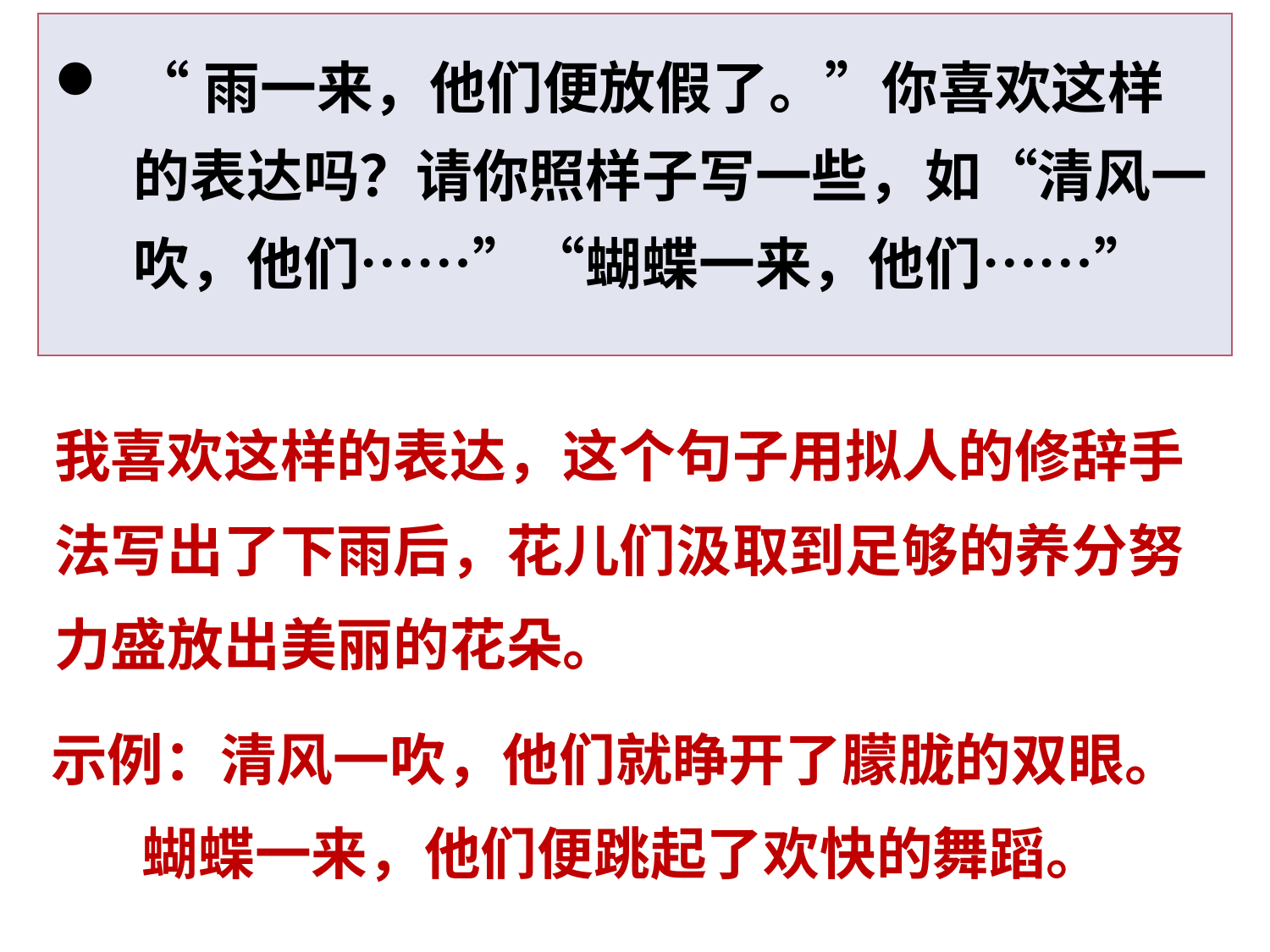

“雨一来，他们便放假了。”你喜欢这样的表达吗？请你照样子写一些，如“清风一吹，他们……”“蝴蝶一来，他们……”
我喜欢这样的表达，这个句子用拟人的修辞手法写出了下雨后，花儿们汲取到足够的养分努力盛放出美丽的花朵。
示例：清风一吹，他们就睁开了朦胧的双眼。
      蝴蝶一来，他们便跳起了欢快的舞蹈。